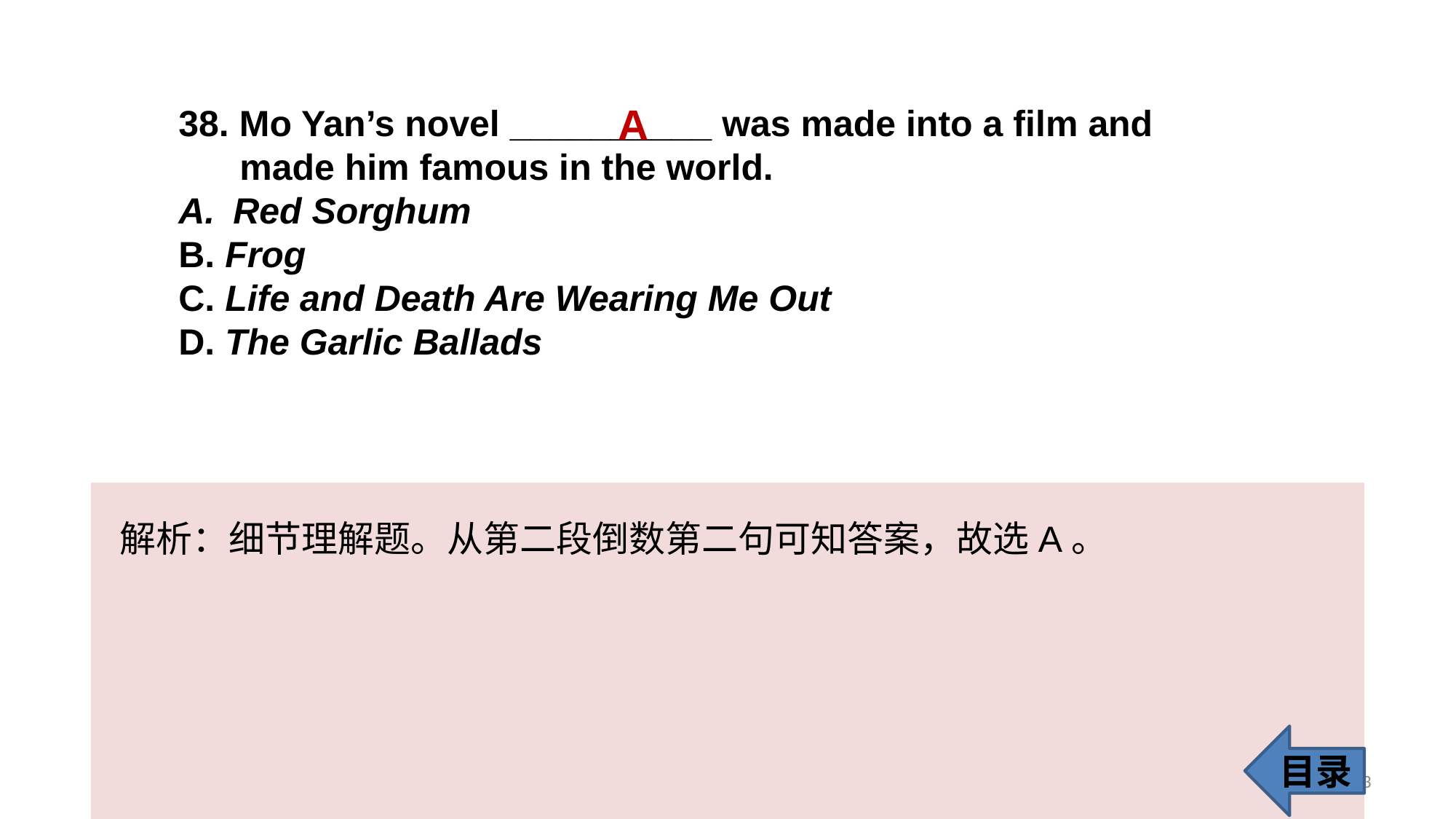

A
38. Mo Yan’s novel __________ was made into a film and
      made him famous in the world.
Red Sorghum
B. Frog
C. Life and Death Are Wearing Me Out
D. The Garlic Ballads

解析：细节理解题。从第二段倒数第二句可知答案，故选A。
目录
43